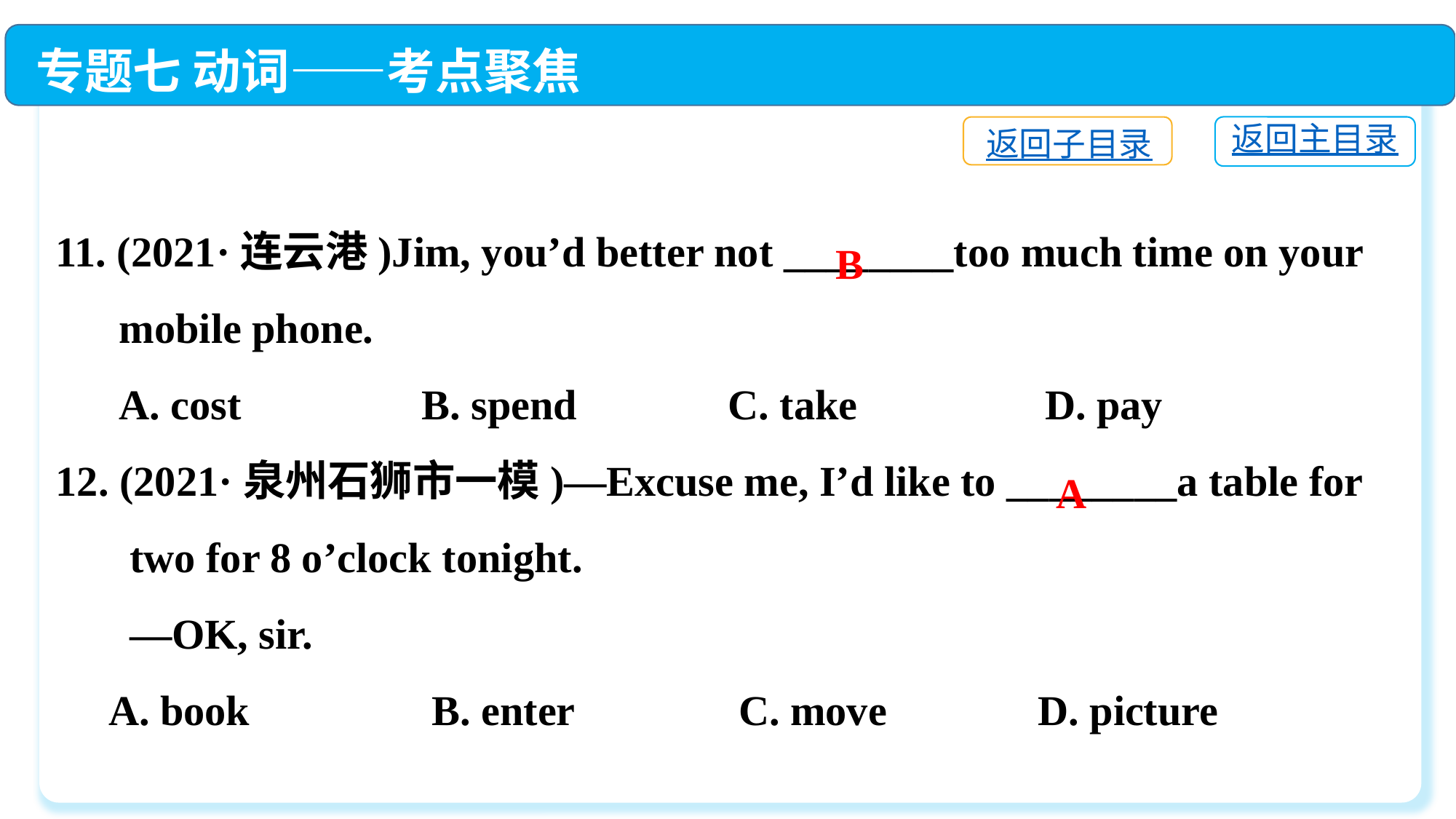

专题七 动词——考点聚焦

11. (2021·连云港)Jim, you’d better not ________too much time on your
      mobile phone.
      A. cost	              B. spend	            C. take	           D. pay
12. (2021·泉州石狮市一模)—Excuse me, I’d like to ________a table for
       two for 8 o’clock tonight.
       —OK, sir.
     A. book　　	    B. enter	             C. move　　	D. picture
返回主目录

返回子目录
B
A